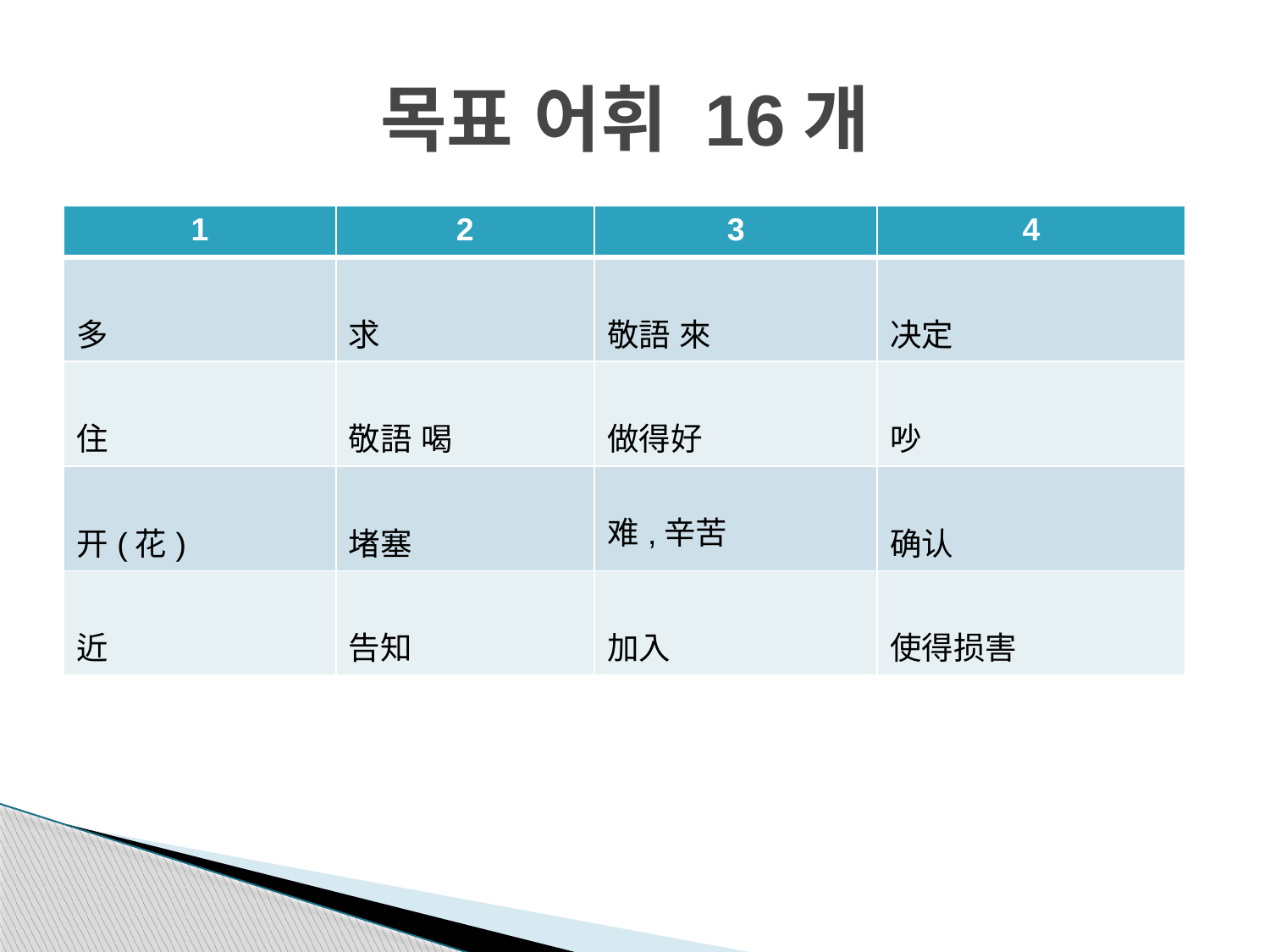

# 목표 어휘 16개
| 1 | 2 | 3 | 4 |
| --- | --- | --- | --- |
| 多 | 求 | 敬語 來 | 决定 |
| 住 | 敬語 喝 | 做得好 | 吵 |
| 开(花) | 堵塞 | 难,辛苦 | 确认 |
| 近 | 告知 | 加入 | 使得损害 |